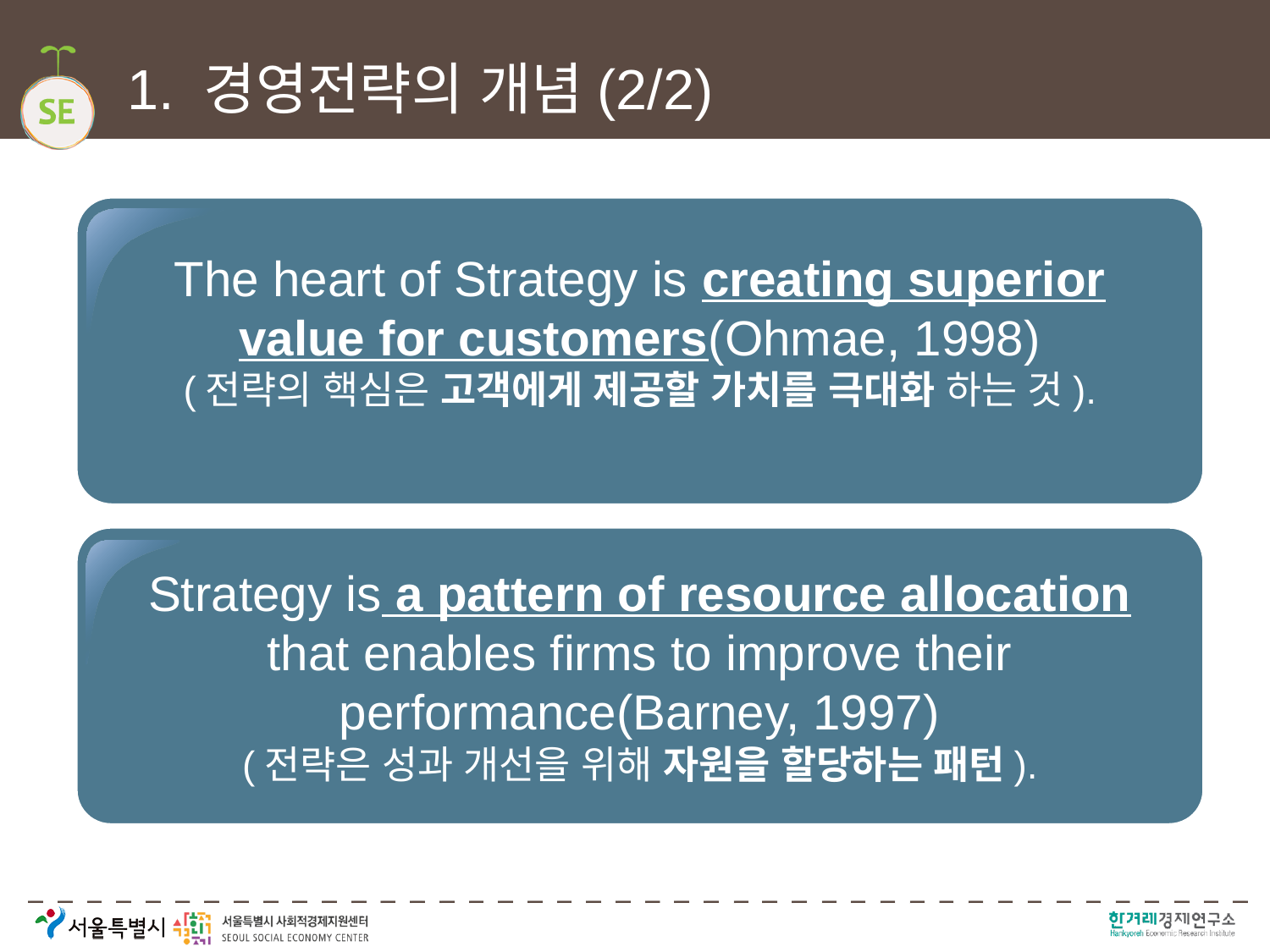

# 1. 경영전략의 개념(2/2)

The heart of Strategy is creating superior value for customers(Ohmae, 1998)
(전략의 핵심은 고객에게 제공할 가치를 극대화 하는 것).

Strategy is a pattern of resource allocation that enables firms to improve their performance(Barney, 1997)
(전략은 성과 개선을 위해 자원을 할당하는 패턴).